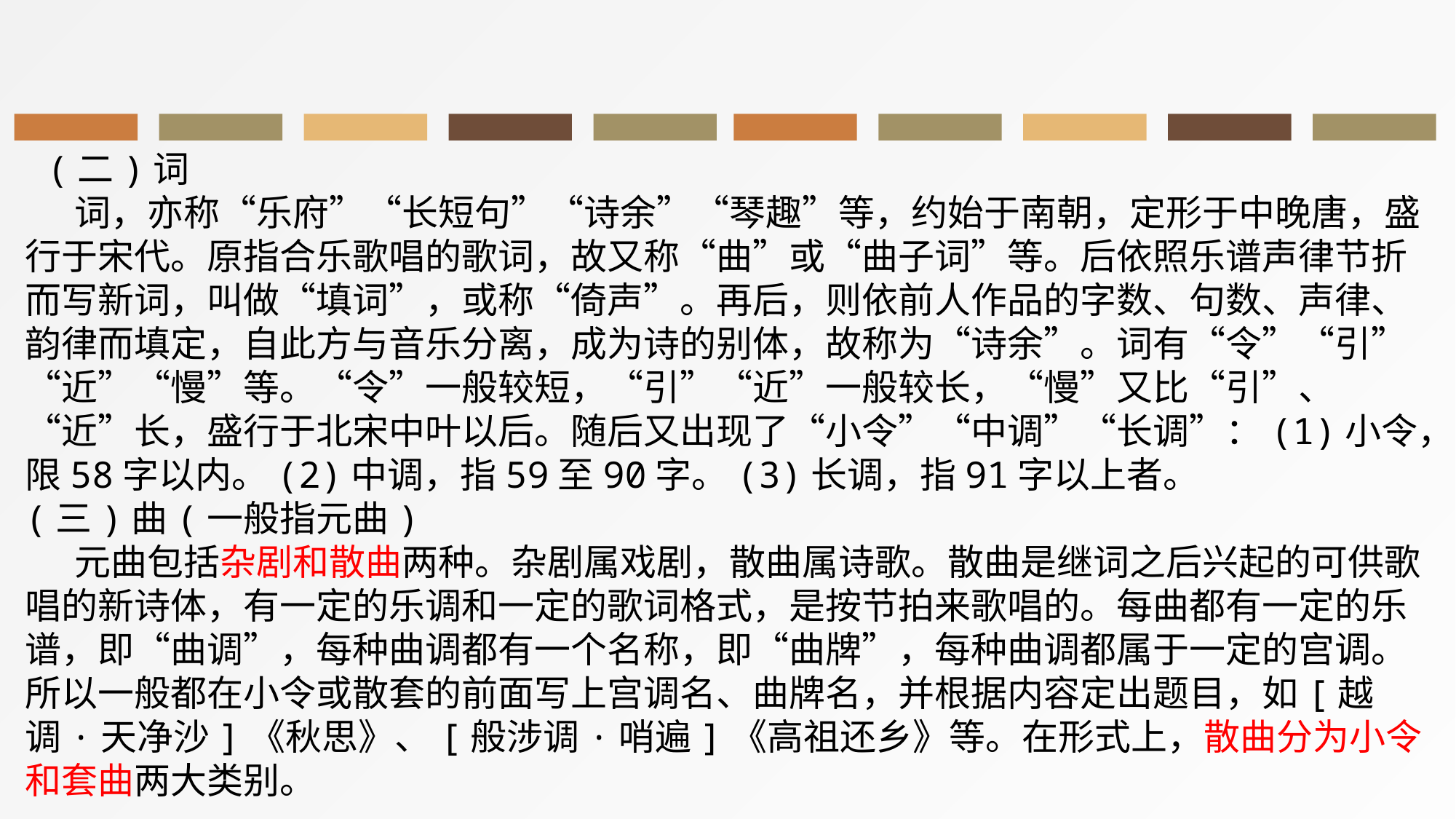

(二)词
     词，亦称“乐府”“长短句”“诗余”“琴趣”等，约始于南朝，定形于中晚唐，盛行于宋代。原指合乐歌唱的歌词，故又称“曲”或“曲子词”等。后依照乐谱声律节折而写新词，叫做“填词”，或称“倚声”。再后，则依前人作品的字数、句数、声律、韵律而填定，自此方与音乐分离，成为诗的别体，故称为“诗余”。词有“令”“引”“近”“慢”等。“令”一般较短，“引”“近”一般较长，“慢”又比“引”、“近”长，盛行于北宋中叶以后。随后又出现了“小令”“中调”“长调”：(1)小令，限58字以内。(2)中调，指59至90字。(3)长调，指91字以上者。
(三)曲(一般指元曲)
     元曲包括杂剧和散曲两种。杂剧属戏剧，散曲属诗歌。散曲是继词之后兴起的可供歌唱的新诗体，有一定的乐调和一定的歌词格式，是按节拍来歌唱的。每曲都有一定的乐谱，即“曲调”，每种曲调都有一个名称，即“曲牌”，每种曲调都属于一定的宫调。所以一般都在小令或散套的前面写上宫调名、曲牌名，并根据内容定出题目，如[越调·天净沙]《秋思》、[般涉调·哨遍]《高祖还乡》等。在形式上，散曲分为小令和套曲两大类别。